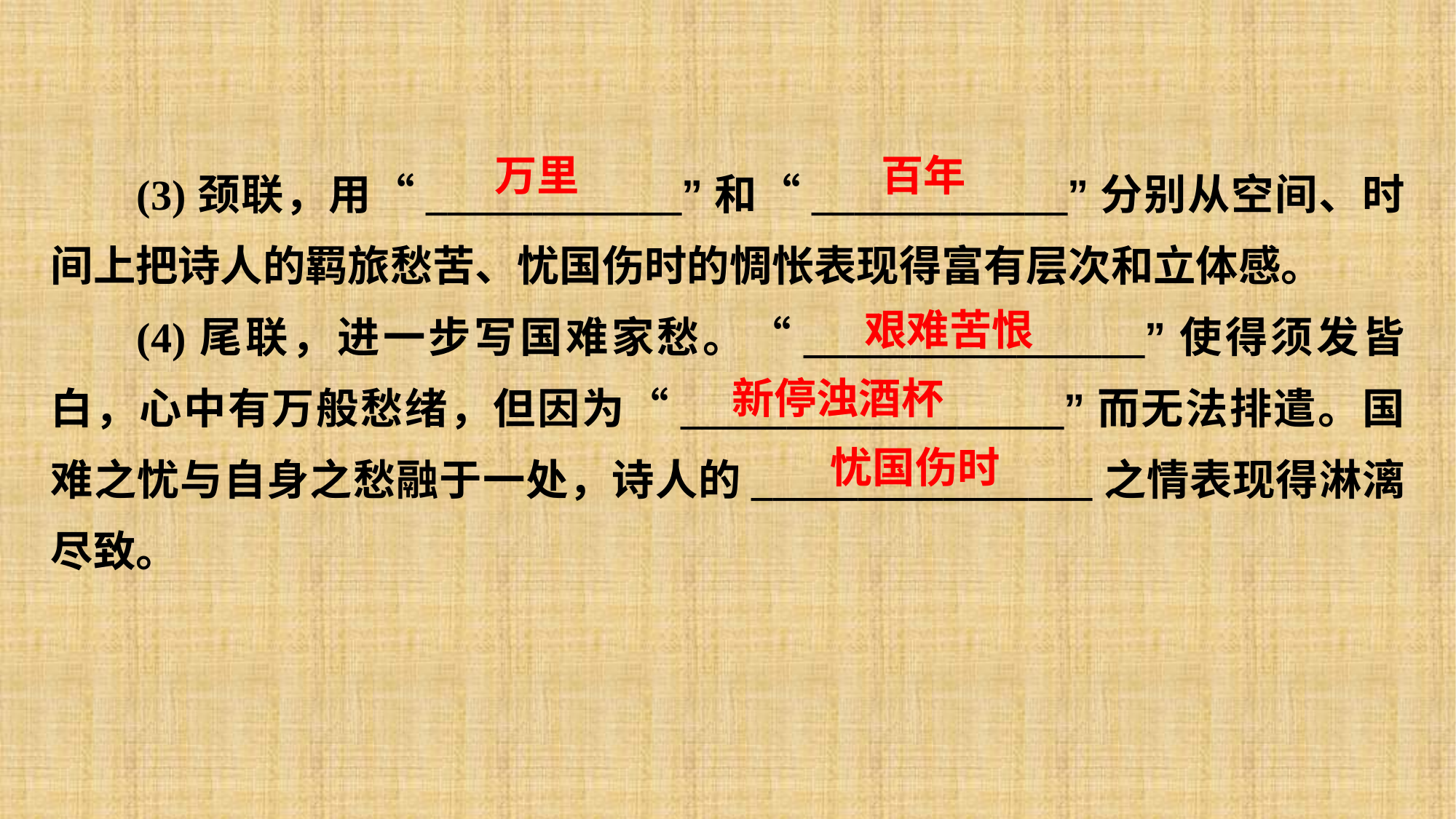

(3)颈联，用“____________”和“____________”分别从空间、时间上把诗人的羁旅愁苦、忧国伤时的惆怅表现得富有层次和立体感。
(4)尾联，进一步写国难家愁。“________________”使得须发皆白，心中有万般愁绪，但因为“__________________”而无法排遣。国难之忧与自身之愁融于一处，诗人的________________之情表现得淋漓尽致。
万里
百年
艰难苦恨
新停浊酒杯
忧国伤时